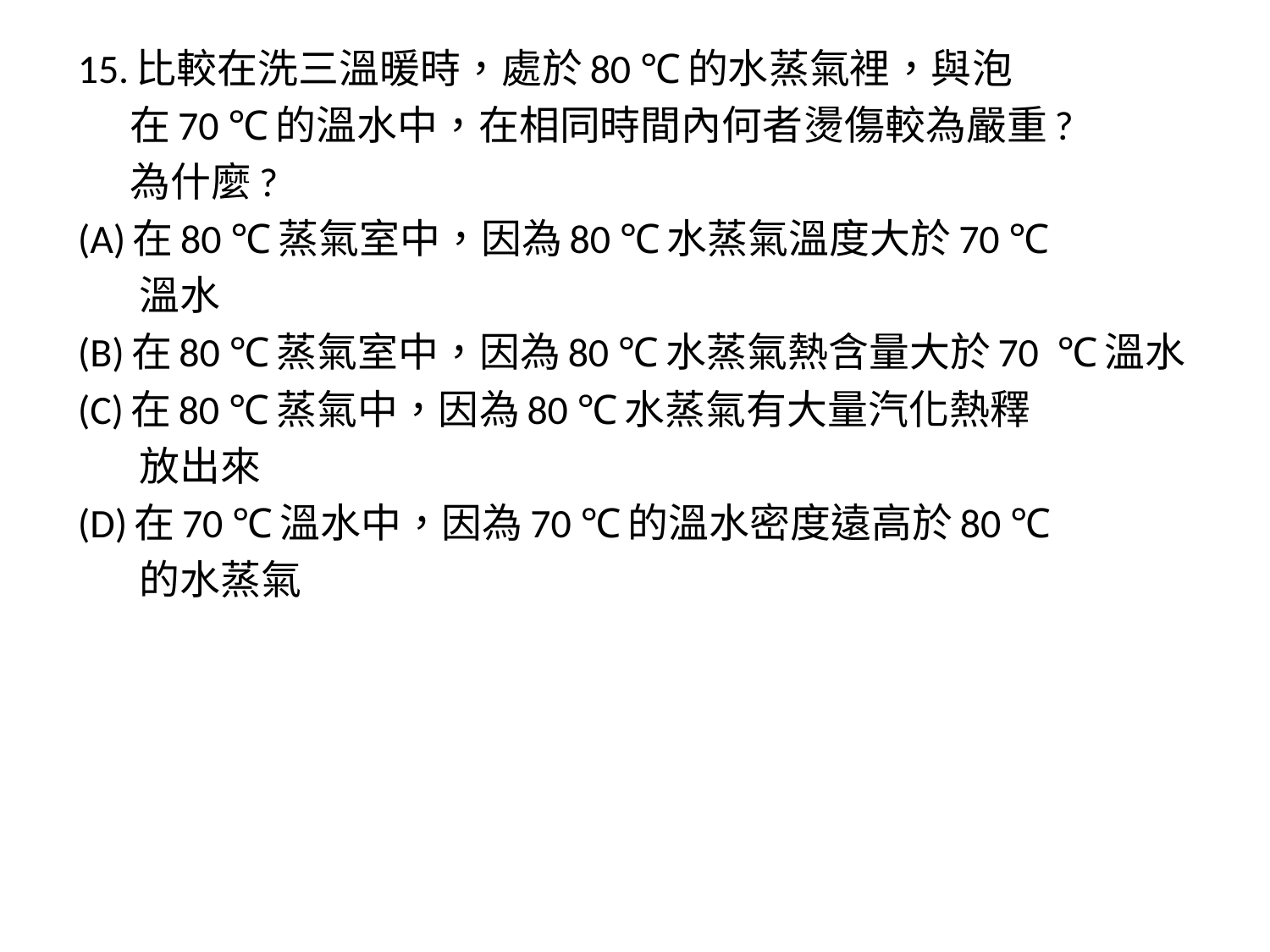

15.比較在洗三溫暖時，處於80 ℃的水蒸氣裡，與泡
     在70 ℃的溫水中，在相同時間內何者燙傷較為嚴重?
     為什麼?
(A)在80 ℃蒸氣室中，因為80 ℃水蒸氣溫度大於70 ℃
      溫水
(B)在80 ℃蒸氣室中，因為80 ℃水蒸氣熱含量大於70  ℃溫水
(C)在80 ℃蒸氣中，因為80 ℃水蒸氣有大量汽化熱釋
      放出來
(D)在70 ℃溫水中，因為70 ℃的溫水密度遠高於80 ℃
      的水蒸氣